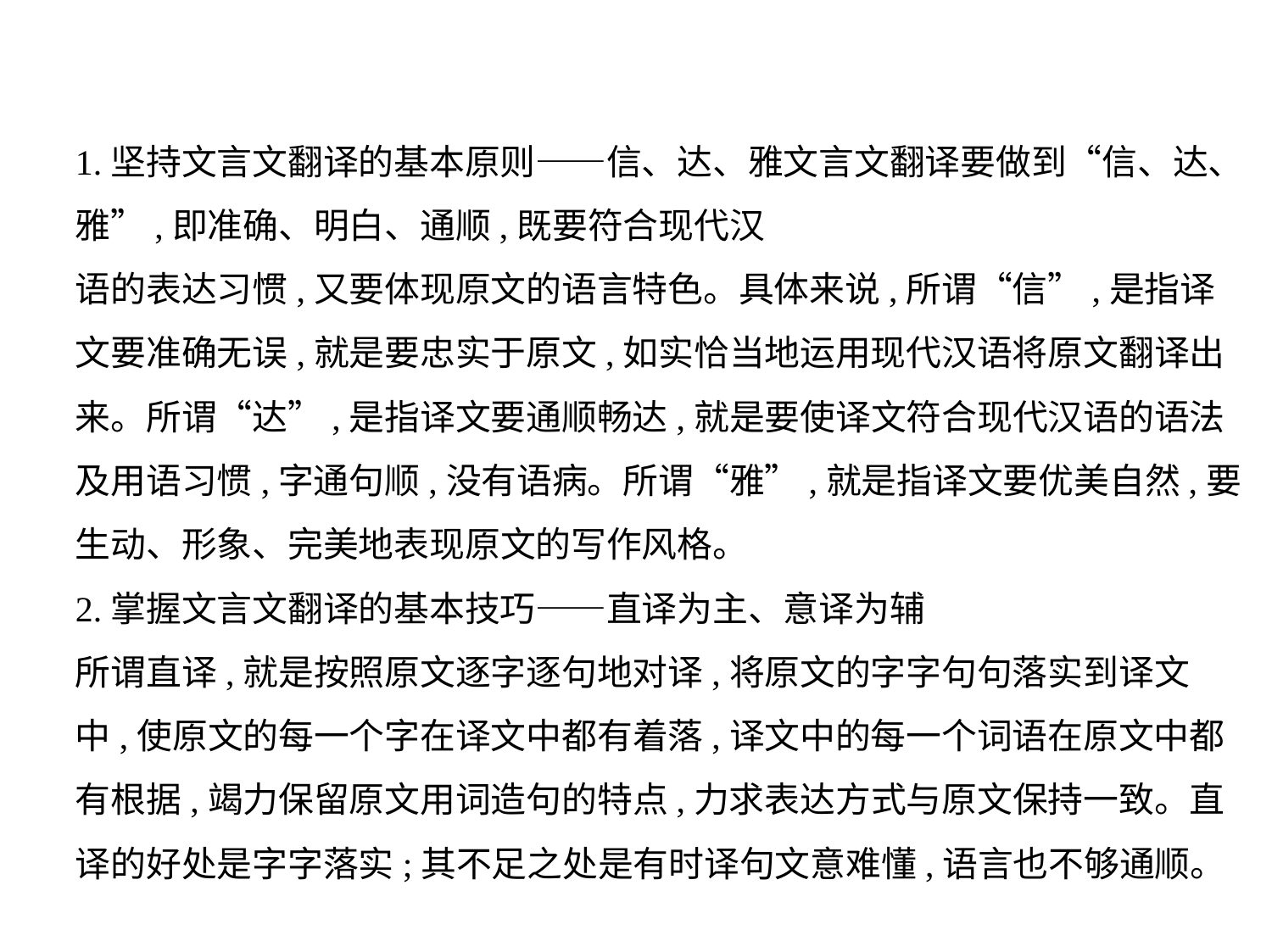

1.坚持文言文翻译的基本原则——信、达、雅文言文翻译要做到“信、达、雅”,即准确、明白、通顺,既要符合现代汉
语的表达习惯,又要体现原文的语言特色。具体来说,所谓“信”,是指译
文要准确无误,就是要忠实于原文,如实恰当地运用现代汉语将原文翻译出
来。所谓“达”,是指译文要通顺畅达,就是要使译文符合现代汉语的语法
及用语习惯,字通句顺,没有语病。所谓“雅”,就是指译文要优美自然,要
生动、形象、完美地表现原文的写作风格。
2.掌握文言文翻译的基本技巧——直译为主、意译为辅
所谓直译,就是按照原文逐字逐句地对译,将原文的字字句句落实到译文
中,使原文的每一个字在译文中都有着落,译文中的每一个词语在原文中都
有根据,竭力保留原文用词造句的特点,力求表达方式与原文保持一致。直
译的好处是字字落实;其不足之处是有时译句文意难懂,语言也不够通顺。